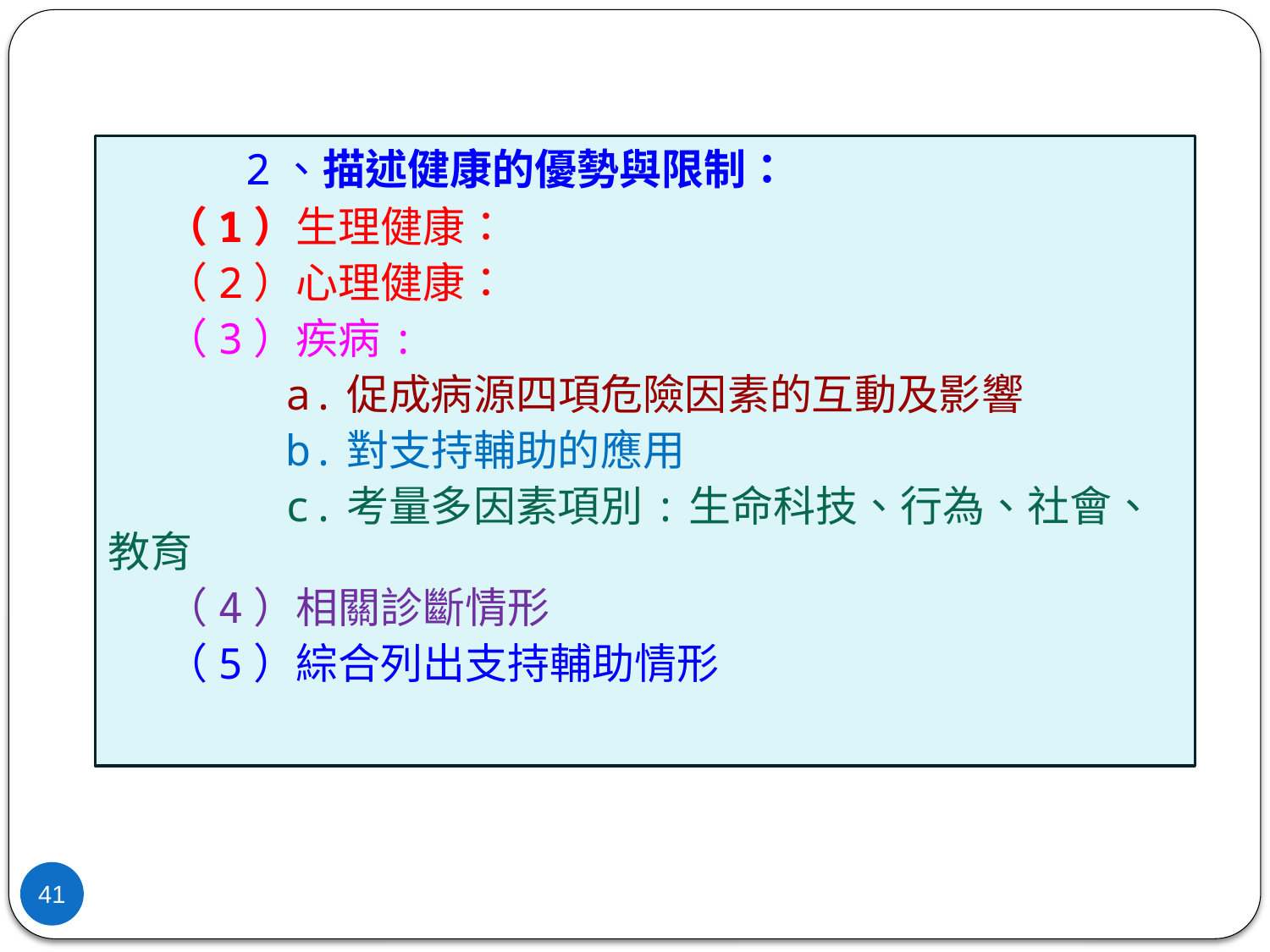

2、描述健康的優勢與限制：
     （1）生理健康：
     （2）心理健康：
     （3）疾病:
       a.促成病源四項危險因素的互動及影響
       b.對支持輔助的應用
       c.考量多因素項別:生命科技、行為、社會、教育
     （4）相關診斷情形
     （5）綜合列出支持輔助情形
41